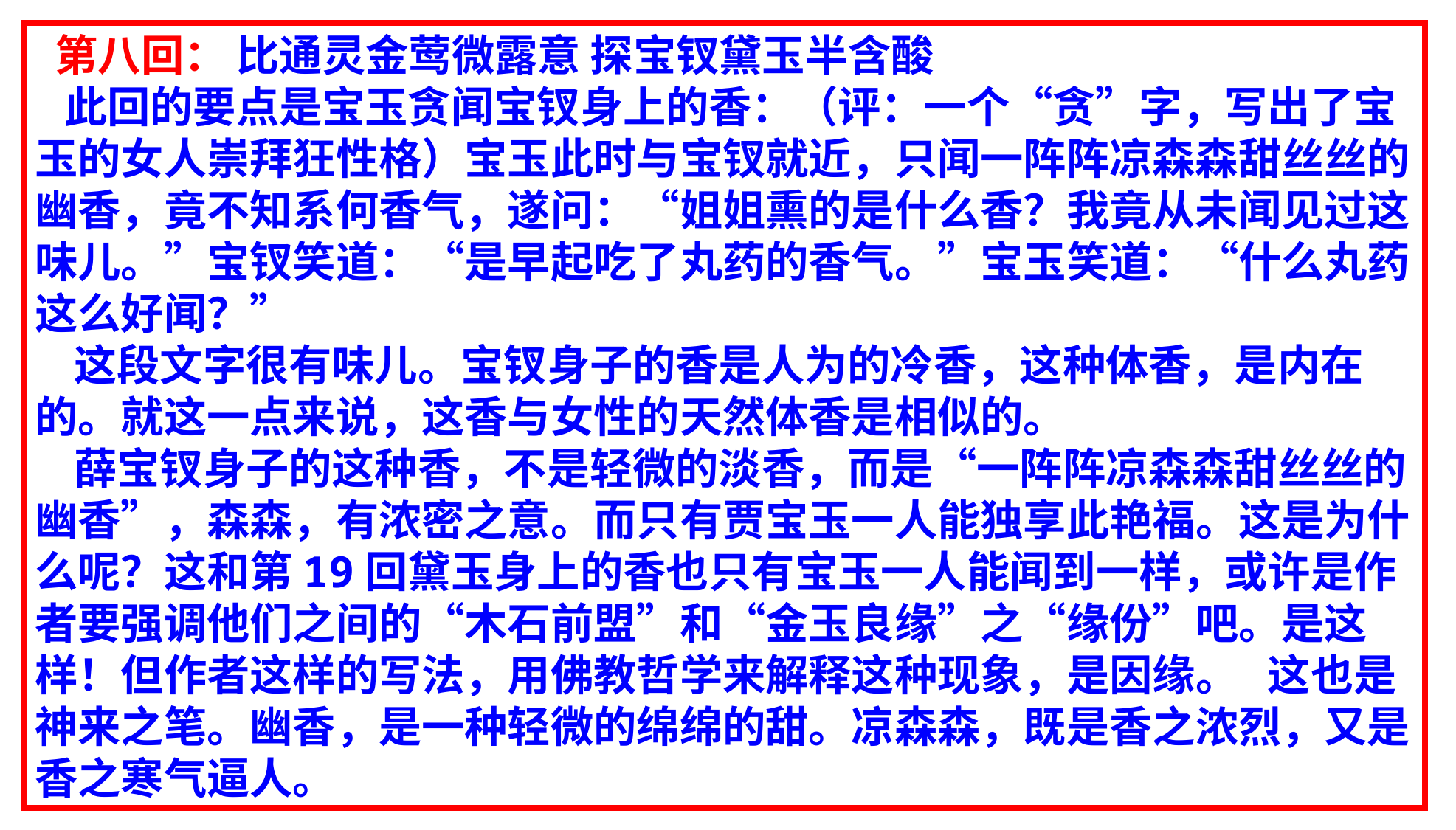

第八回： 比通灵金莺微露意 探宝钗黛玉半含酸
   此回的要点是宝玉贪闻宝钗身上的香：（评：一个“贪”字，写出了宝玉的女人崇拜狂性格）宝玉此时与宝钗就近，只闻一阵阵凉森森甜丝丝的幽香，竟不知系何香气，遂问：“姐姐熏的是什么香？我竟从未闻见过这味儿。”宝钗笑道：“是早起吃了丸药的香气。”宝玉笑道：“什么丸药这么好闻？”
    这段文字很有味儿。宝钗身子的香是人为的冷香，这种体香，是内在的。就这一点来说，这香与女性的天然体香是相似的。
    薛宝钗身子的这种香，不是轻微的淡香，而是“一阵阵凉森森甜丝丝的幽香”，森森，有浓密之意。而只有贾宝玉一人能独享此艳福。这是为什么呢？这和第19回黛玉身上的香也只有宝玉一人能闻到一样，或许是作者要强调他们之间的“木石前盟”和“金玉良缘”之“缘份”吧。是这样！但作者这样的写法，用佛教哲学来解释这种现象，是因缘。   这也是神来之笔。幽香，是一种轻微的绵绵的甜。凉森森，既是香之浓烈，又是香之寒气逼人。